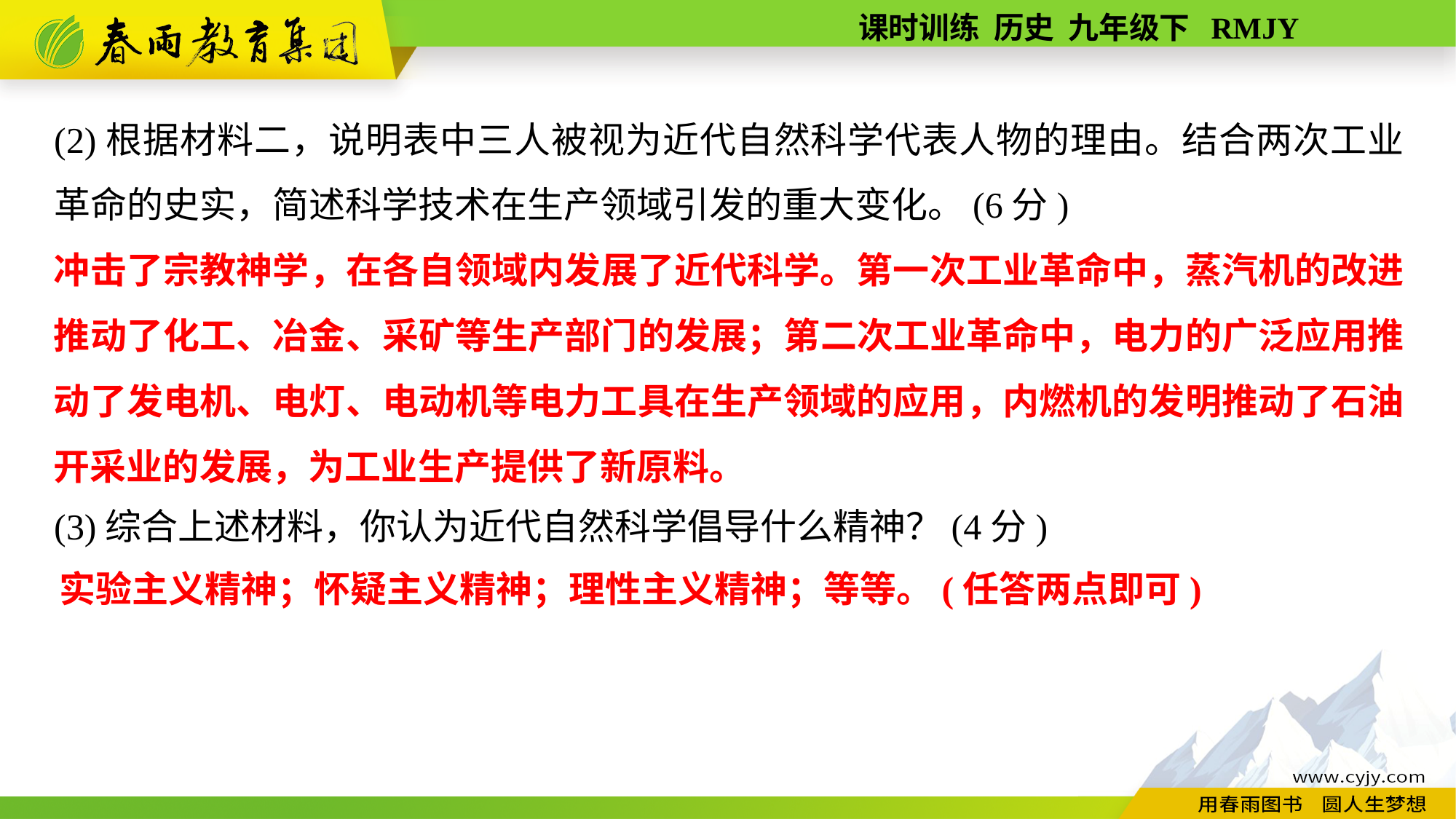

(2)根据材料二，说明表中三人被视为近代自然科学代表人物的理由。结合两次工业革命的史实，简述科学技术在生产领域引发的重大变化。(6分)
冲击了宗教神学，在各自领域内发展了近代科学。第一次工业革命中，蒸汽机的改进推动了化工、冶金、采矿等生产部门的发展；第二次工业革命中，电力的广泛应用推动了发电机、电灯、电动机等电力工具在生产领域的应用，内燃机的发明推动了石油开采业的发展，为工业生产提供了新原料。
(3)综合上述材料，你认为近代自然科学倡导什么精神？(4分)
实验主义精神；怀疑主义精神；理性主义精神；等等。(任答两点即可)